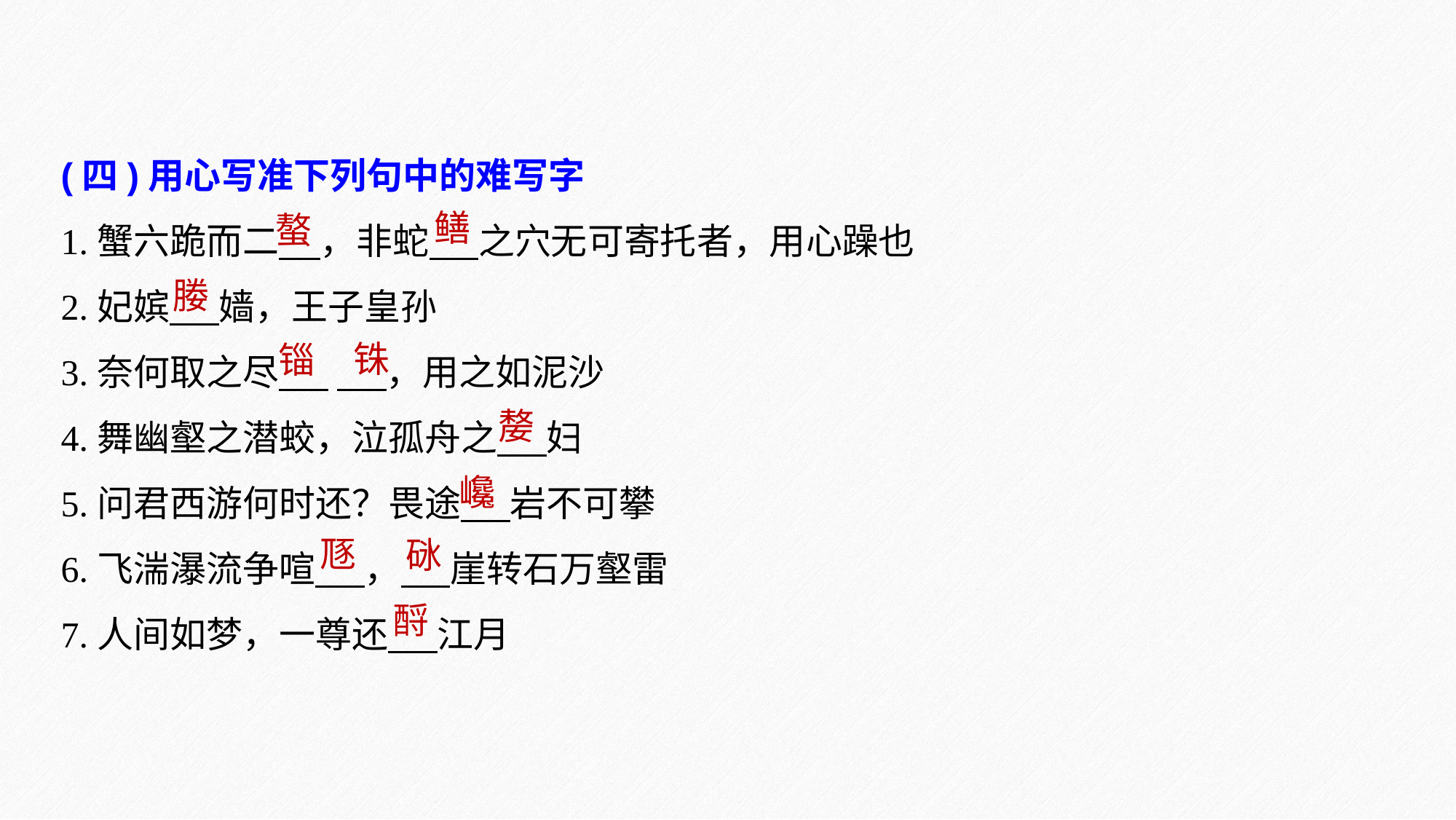

(四)用心写准下列句中的难写字
1.蟹六跪而二     ，非蛇      之穴无可寄托者，用心躁也
2.妃嫔      嫱，王子皇孙
3.奈何取之尽             ，用之如泥沙
4.舞幽壑之潜蛟，泣孤舟之      妇
5.问君西游何时还？畏途      岩不可攀
6.飞湍瀑流争喧      ，      崖转石万壑雷
7.人间如梦，一尊还      江月
鳝
螯
媵
铢
锱
嫠
巉
豗
砯
酹